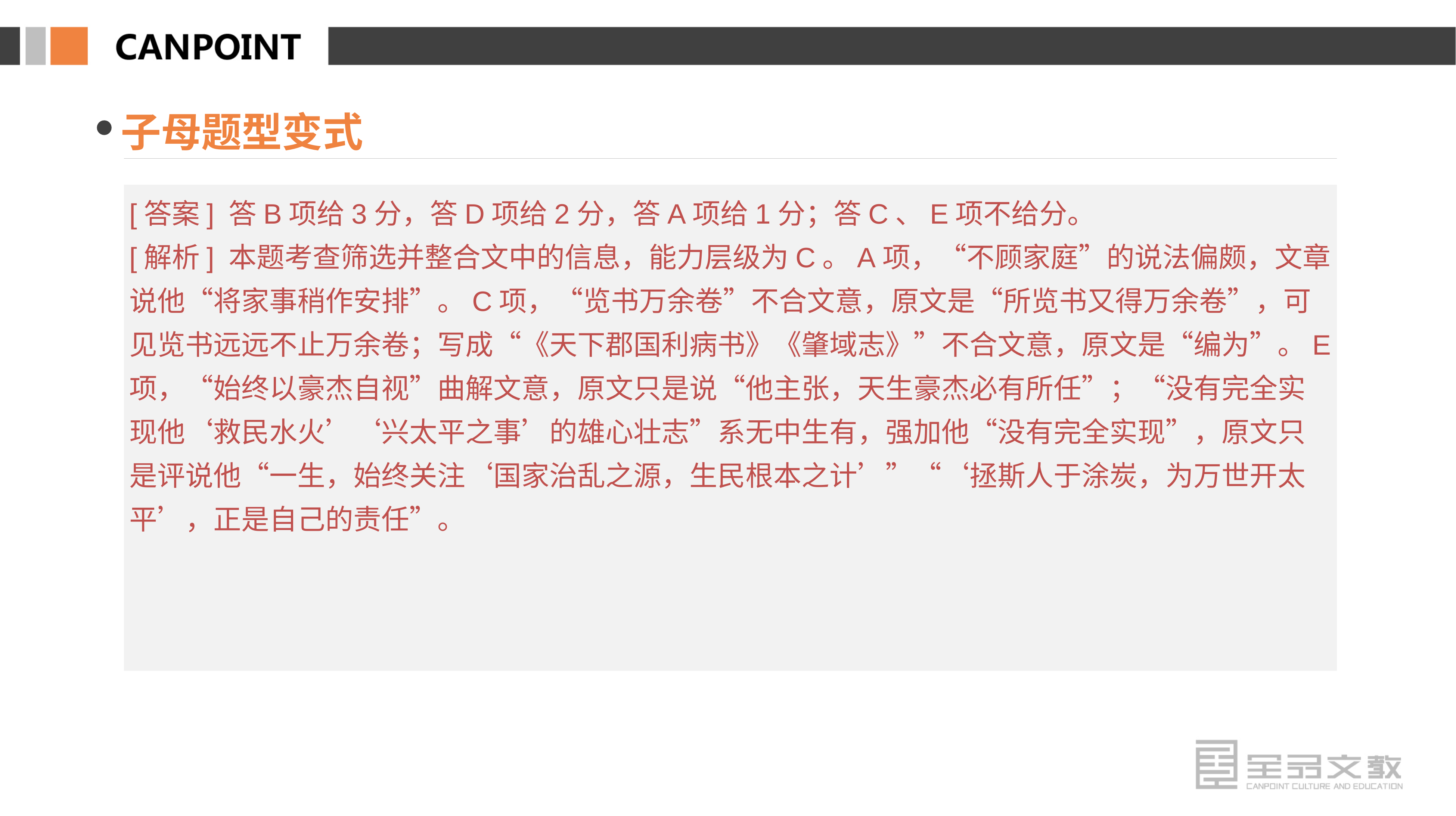

子母题型变式

[答案] 答B项给3分，答D项给2分，答A项给1分；答C、E项不给分。
[解析] 本题考查筛选并整合文中的信息，能力层级为C。A项，“不顾家庭”的说法偏颇，文章说他“将家事稍作安排”。C项，“览书万余卷”不合文意，原文是“所览书又得万余卷”，可见览书远远不止万余卷；写成“《天下郡国利病书》《肇域志》”不合文意，原文是“编为”。E项，“始终以豪杰自视”曲解文意，原文只是说“他主张，天生豪杰必有所任”；“没有完全实现他‘救民水火’‘兴太平之事’的雄心壮志”系无中生有，强加他“没有完全实现”，原文只是评说他“一生，始终关注‘国家治乱之源，生民根本之计’”“‘拯斯人于涂炭，为万世开太平’，正是自己的责任”。